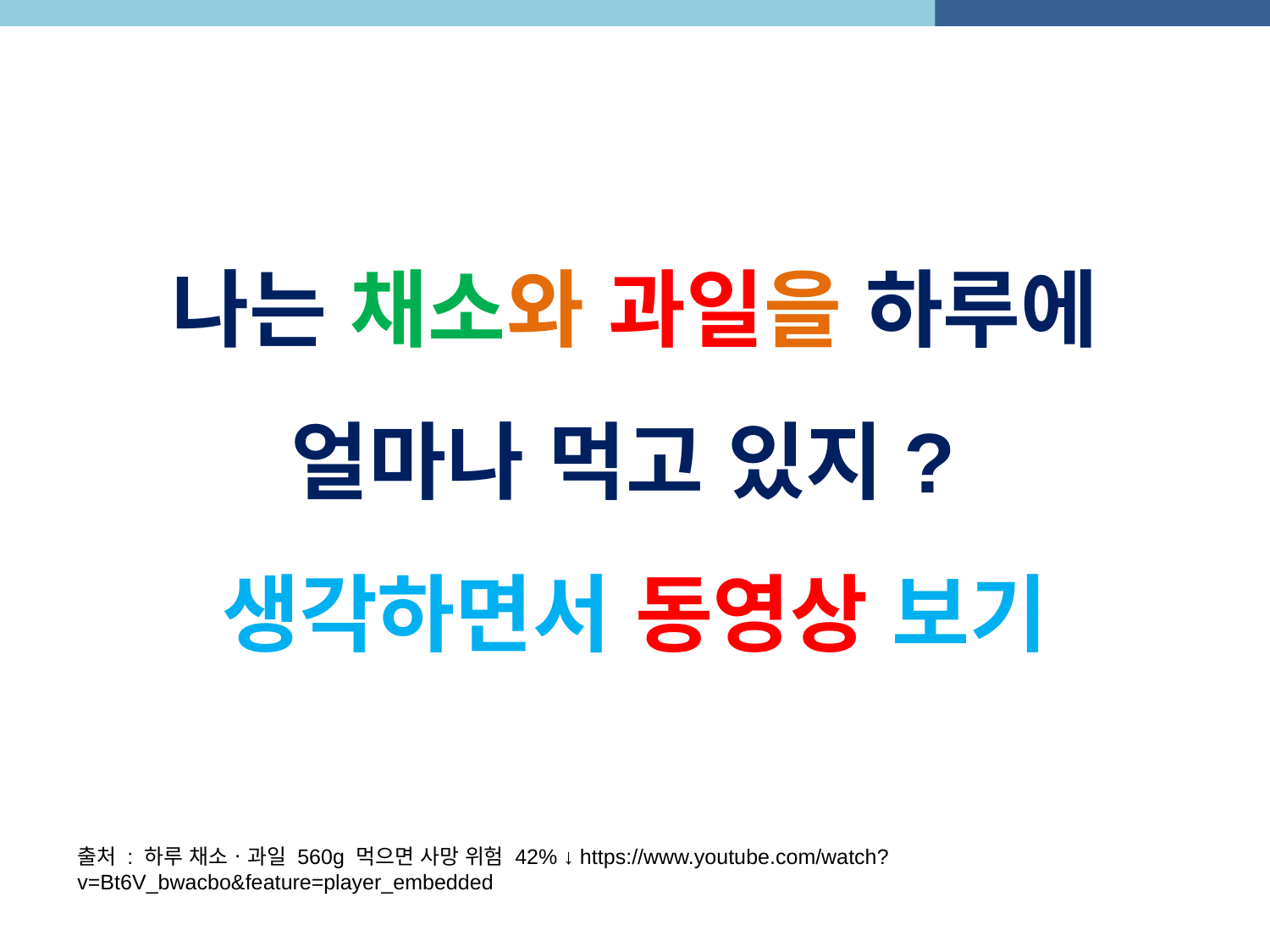

나는 채소와 과일을 하루에 얼마나 먹고 있지?
생각하면서 동영상 보기
출처 : 하루 채소ㆍ과일 560g 먹으면 사망 위험 42% ↓ https://www.youtube.com/watch?v=Bt6V_bwacbo&feature=player_embedded